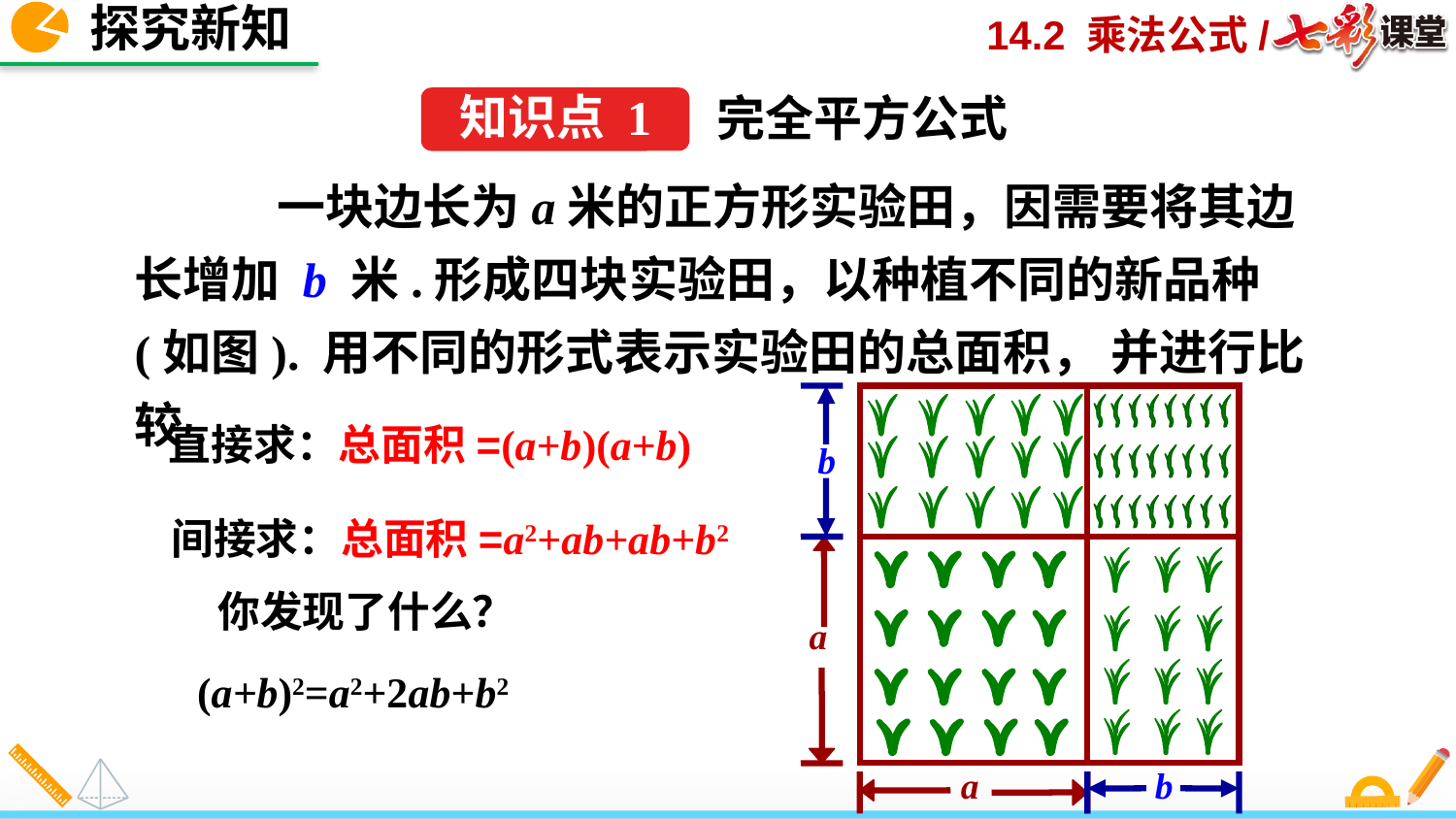

探究新知

完全平方公式

知识点 1
            一块边长为a米的正方形实验田，因需要将其边长增加 b 米.形成四块实验田，以种植不同的新品种(如图). 用不同的形式表示实验田的总面积， 并进行比较.

b

a

a

b

直接求：总面积=(a+b)(a+b)
间接求：总面积=a2+ab+ab+b2
你发现了什么？
(a+b)2=a2+2ab+b2